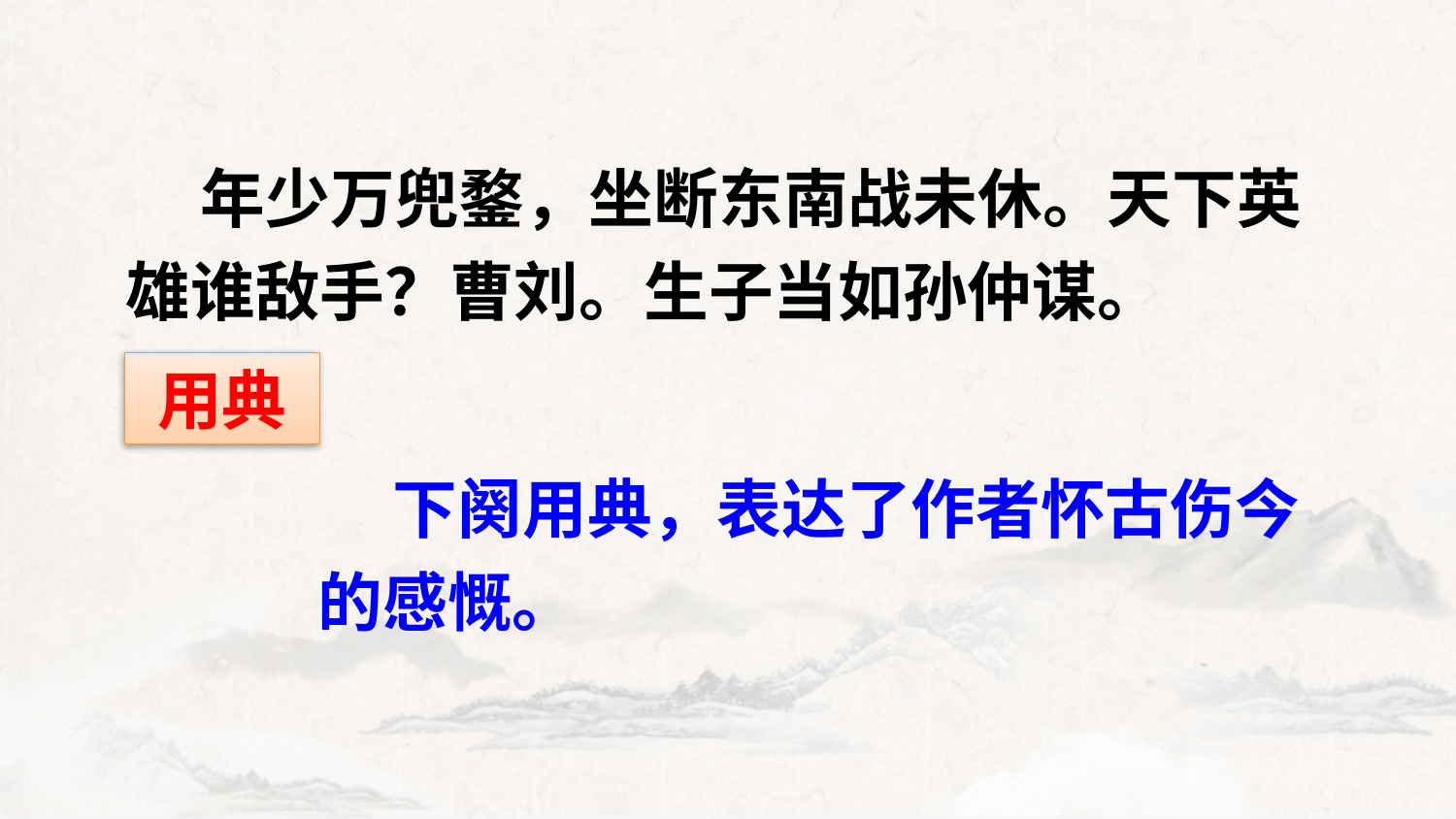

年少万兜鍪，坐断东南战未休。天下英雄谁敌手？曹刘。生子当如孙仲谋。
用典
    下阕用典，表达了作者怀古伤今的感慨。